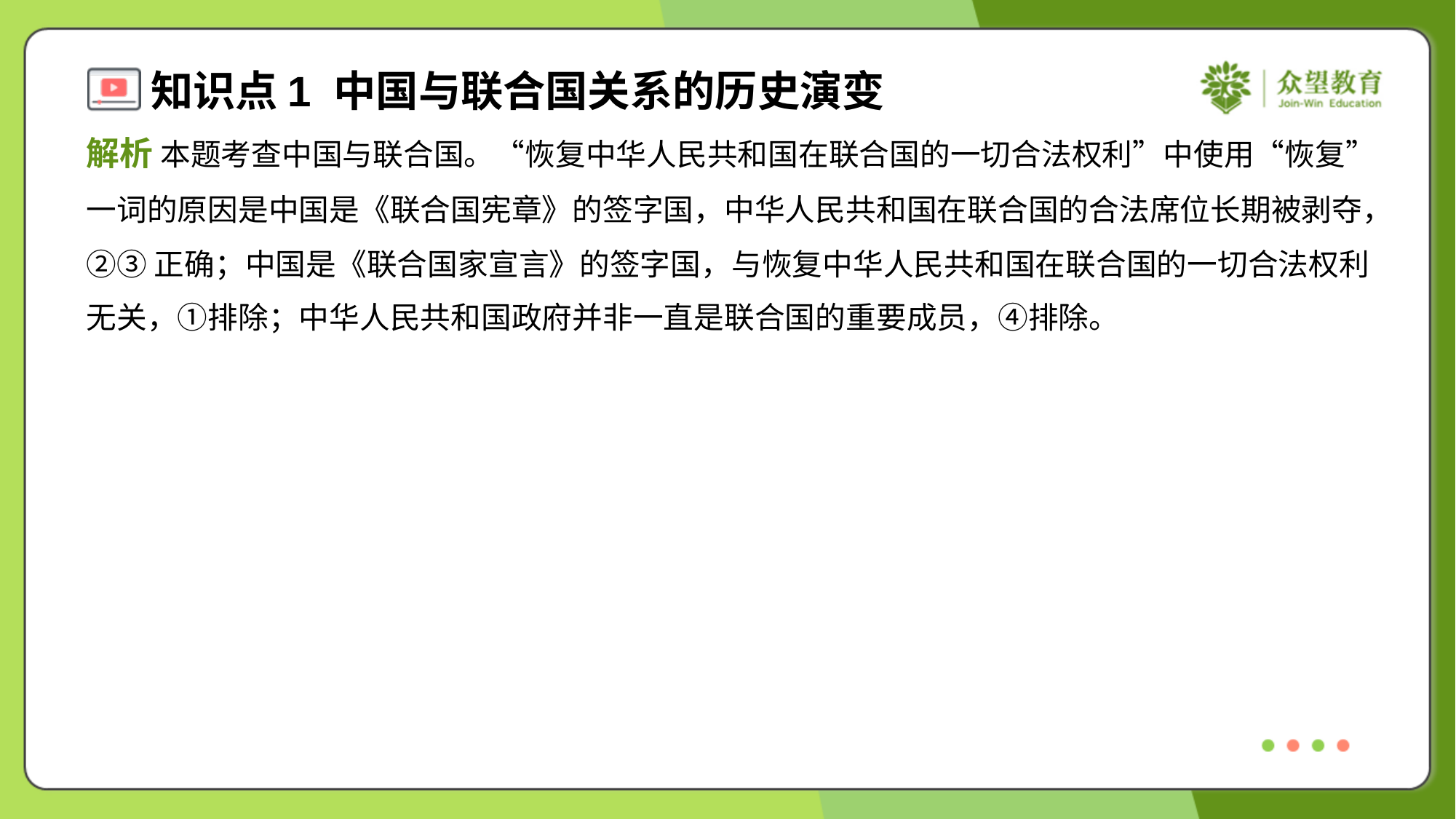

解析 本题考查中国与联合国。“恢复中华人民共和国在联合国的一切合法权利”中使用“恢复”
一词的原因是中国是《联合国宪章》的签字国，中华人民共和国在联合国的合法席位长期被剥夺，
②③正确；中国是《联合国家宣言》的签字国，与恢复中华人民共和国在联合国的一切合法权利
无关，①排除；中华人民共和国政府并非一直是联合国的重要成员，④排除。